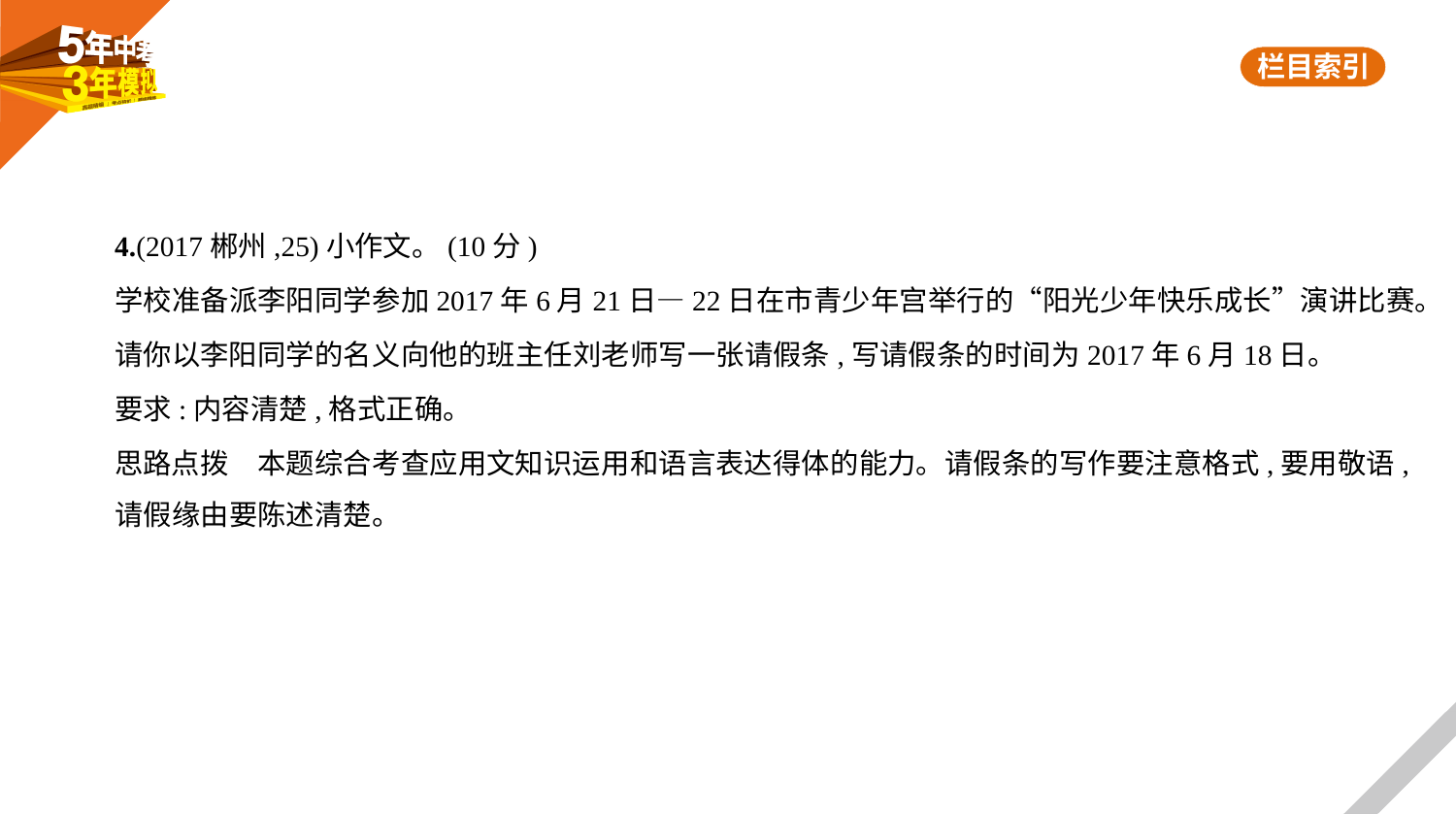

4.(2017郴州,25)小作文。(10分)
学校准备派李阳同学参加2017年6月21日—22日在市青少年宫举行的“阳光少年快乐成长”演讲比赛。
请你以李阳同学的名义向他的班主任刘老师写一张请假条,写请假条的时间为2017年6月18日。
要求:内容清楚,格式正确。
思路点拨　本题综合考查应用文知识运用和语言表达得体的能力。请假条的写作要注意格式,要用敬语,
请假缘由要陈述清楚。